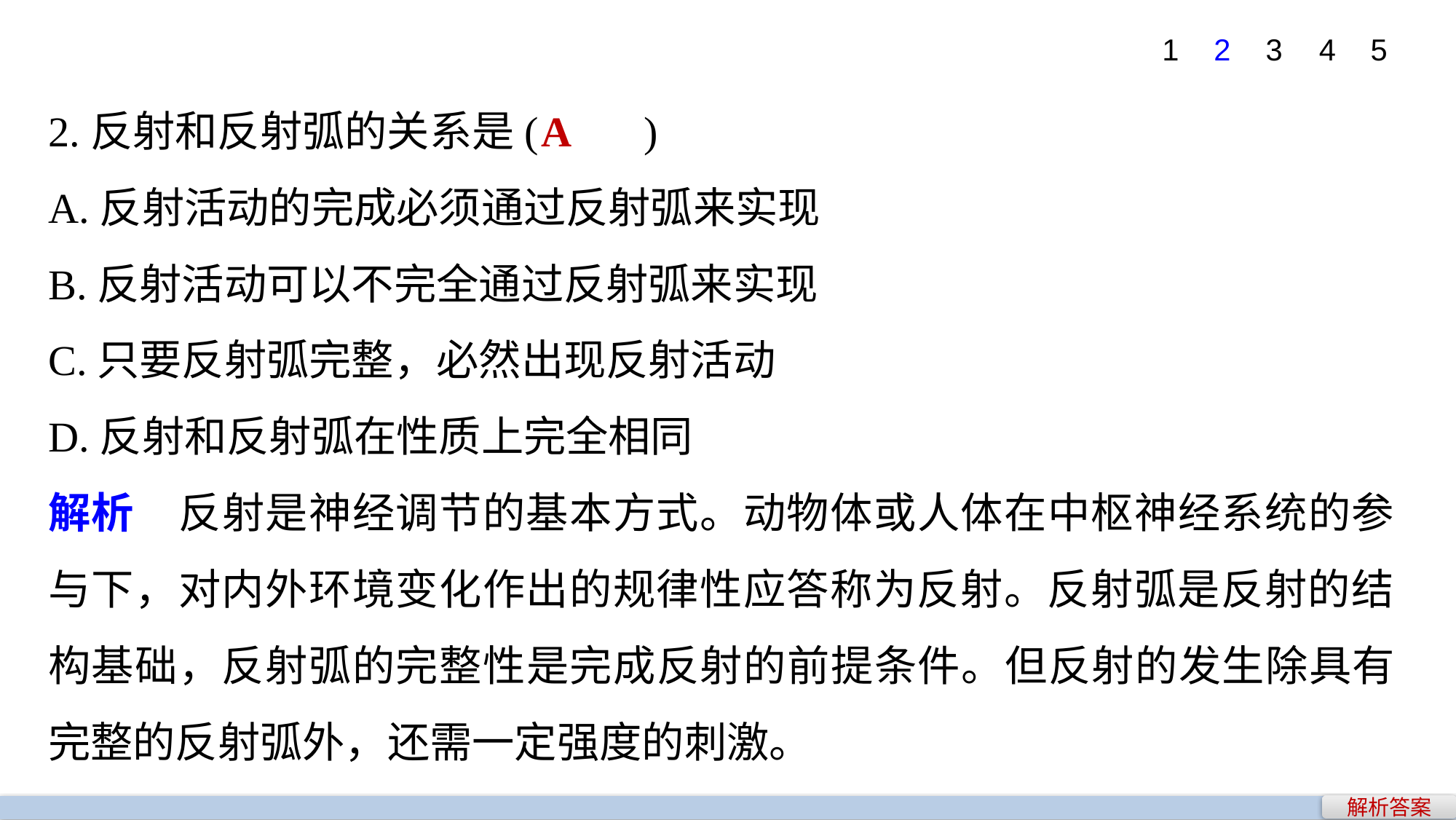

1
2
3
4
5
2.反射和反射弧的关系是(　　)
A.反射活动的完成必须通过反射弧来实现
B.反射活动可以不完全通过反射弧来实现
C.只要反射弧完整，必然出现反射活动
D.反射和反射弧在性质上完全相同
解析　反射是神经调节的基本方式。动物体或人体在中枢神经系统的参与下，对内外环境变化作出的规律性应答称为反射。反射弧是反射的结构基础，反射弧的完整性是完成反射的前提条件。但反射的发生除具有完整的反射弧外，还需一定强度的刺激。
A
解析答案